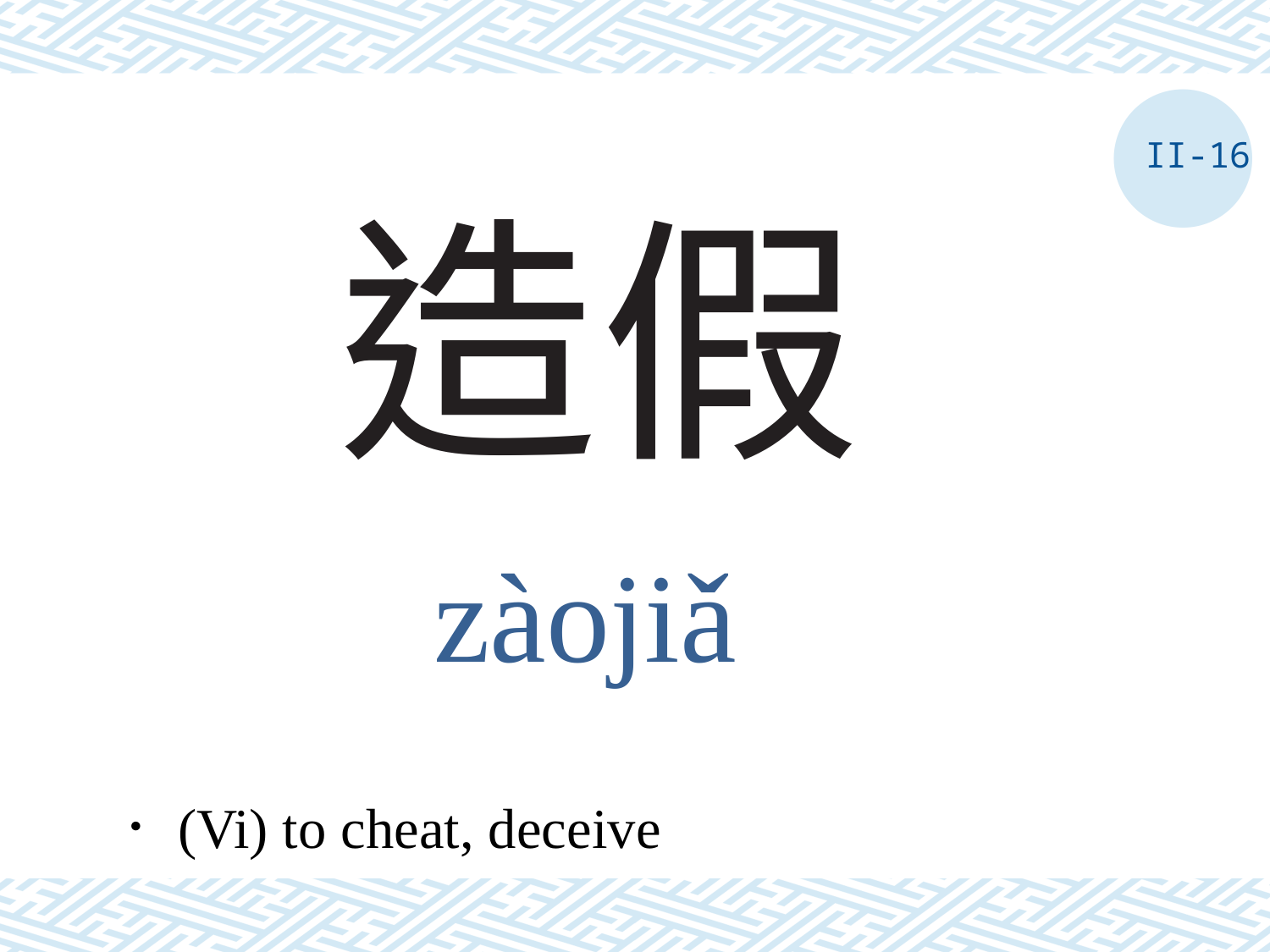

II-16

# 造假
zàojiǎ
．(Vi) to cheat, deceive